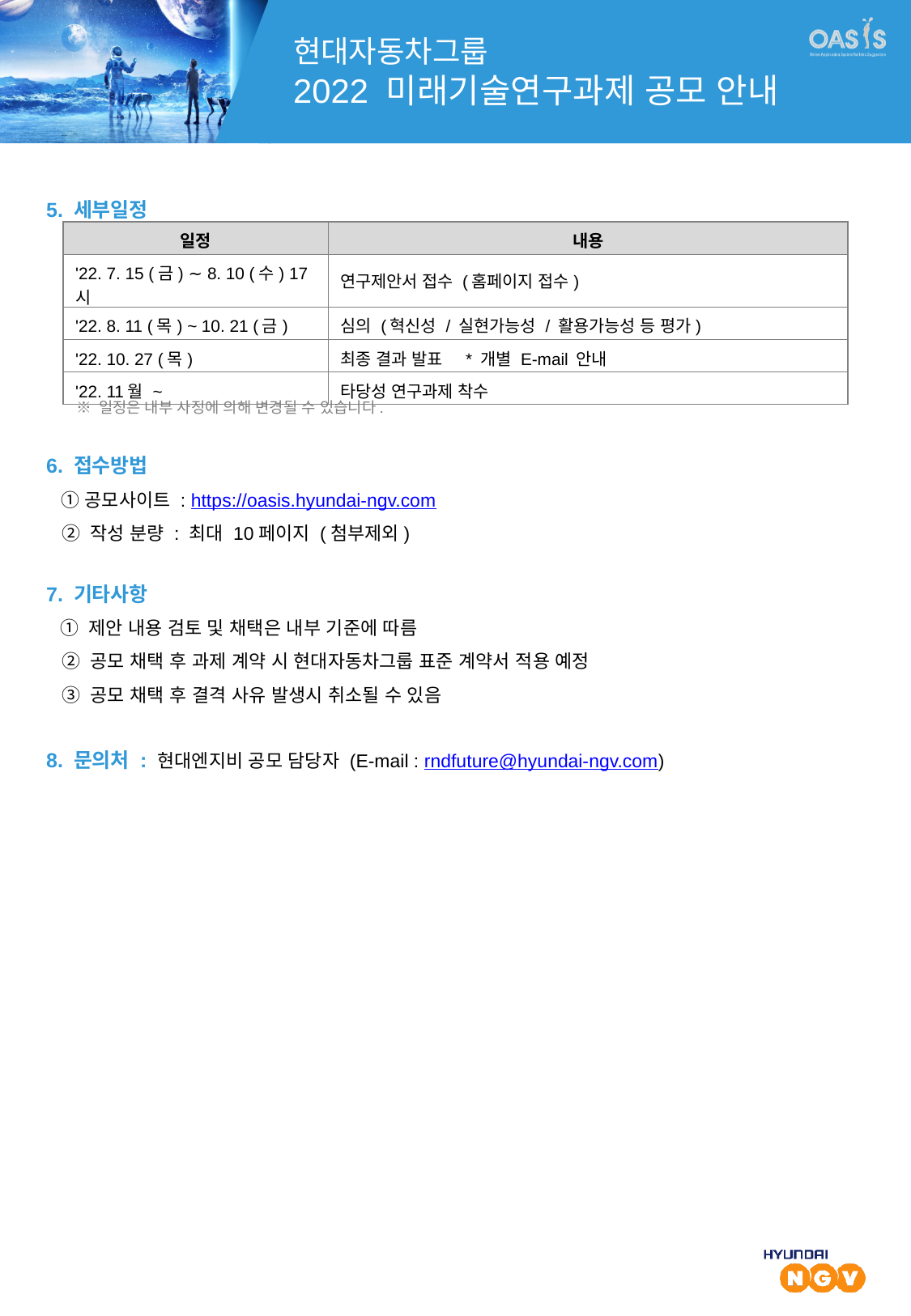

5. 세부일정

6. 접수방법
   ① 공모사이트 : https://oasis.hyundai-ngv.com
   ② 작성 분량 : 최대 10페이지 (첨부제외)

7. 기타사항
   ① 제안 내용 검토 및 채택은 내부 기준에 따름
   ② 공모 채택 후 과제 계약 시 현대자동차그룹 표준 계약서 적용 예정
   ③ 공모 채택 후 결격 사유 발생시 취소될 수 있음

8. 문의처 : 현대엔지비 공모 담당자 (E-mail : rndfuture@hyundai-ngv.com)

| 일정 | 내용 |
| --- | --- |
| '22. 7. 15 (금) ∼ 8. 10 (수) 17시 | 연구제안서 접수 (홈페이지 접수) |
| '22. 8. 11 (목) ~ 10. 21 (금) | 심의 (혁신성 / 실현가능성 / 활용가능성 등 평가) |
| '22. 10. 27 (목) | 최종 결과 발표 \* 개별 E-mail 안내 |
| '22. 11월 ~ | 타당성 연구과제 착수 |
 ※ 일정은 내부 사정에 의해 변경될 수 있습니다.